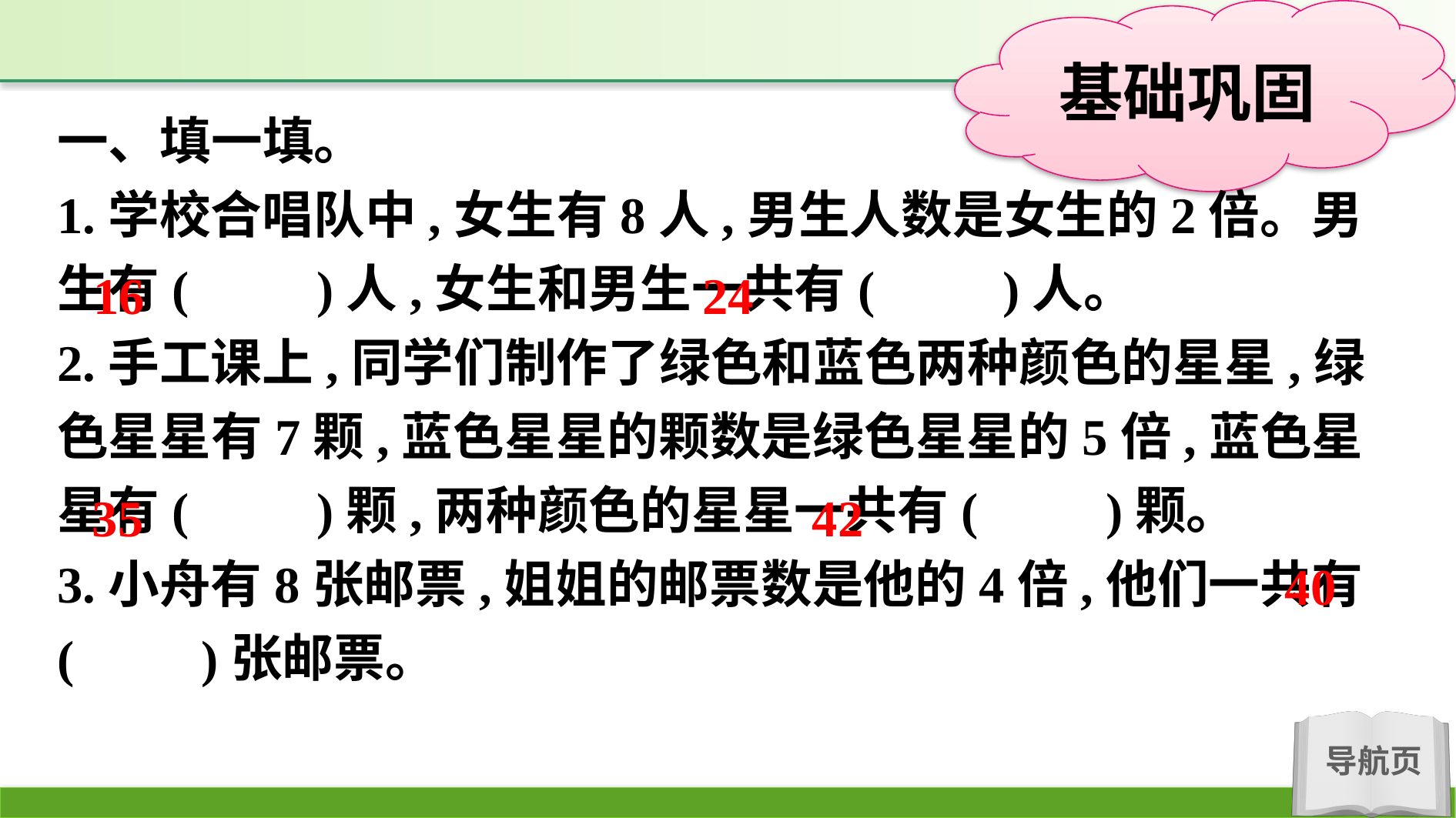

一、填一填。
1.学校合唱队中,女生有8人,男生人数是女生的2倍。男生有(　　)人,女生和男生一共有(　　)人。
2.手工课上,同学们制作了绿色和蓝色两种颜色的星星,绿色星星有7颗,蓝色星星的颗数是绿色星星的5倍,蓝色星星有(　　)颗,两种颜色的星星一共有(　　)颗。
3.小舟有8张邮票,姐姐的邮票数是他的4倍,他们一共有(　　)张邮票。
24
16
42
35
40